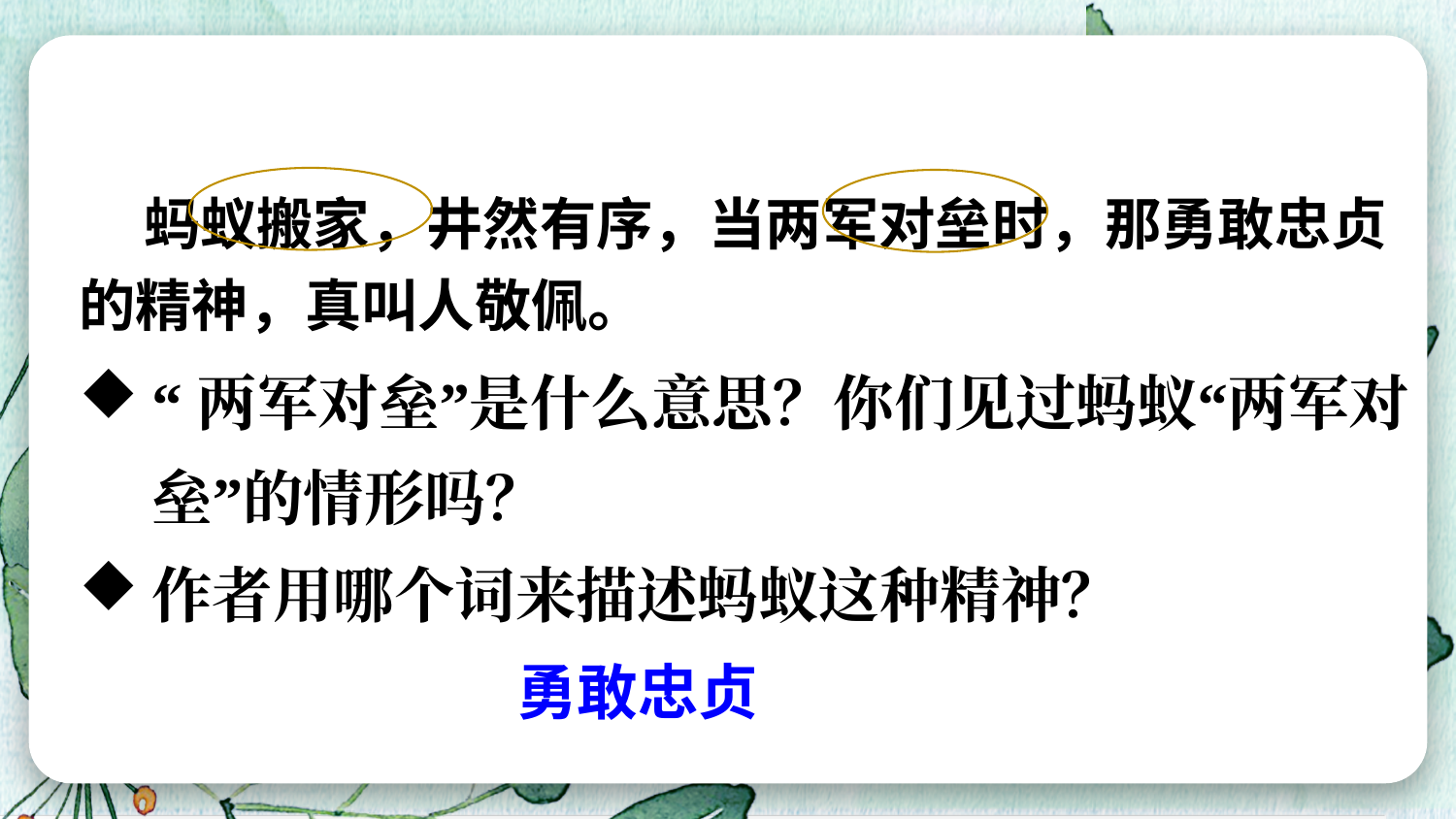

蚂蚁搬家，井然有序，当两军对垒时，那勇敢忠贞的精神，真叫人敬佩。

“两军对垒”是什么意思？你们见过蚂蚁“两军对垒”的情形吗？
作者用哪个词来描述蚂蚁这种精神？
勇敢忠贞